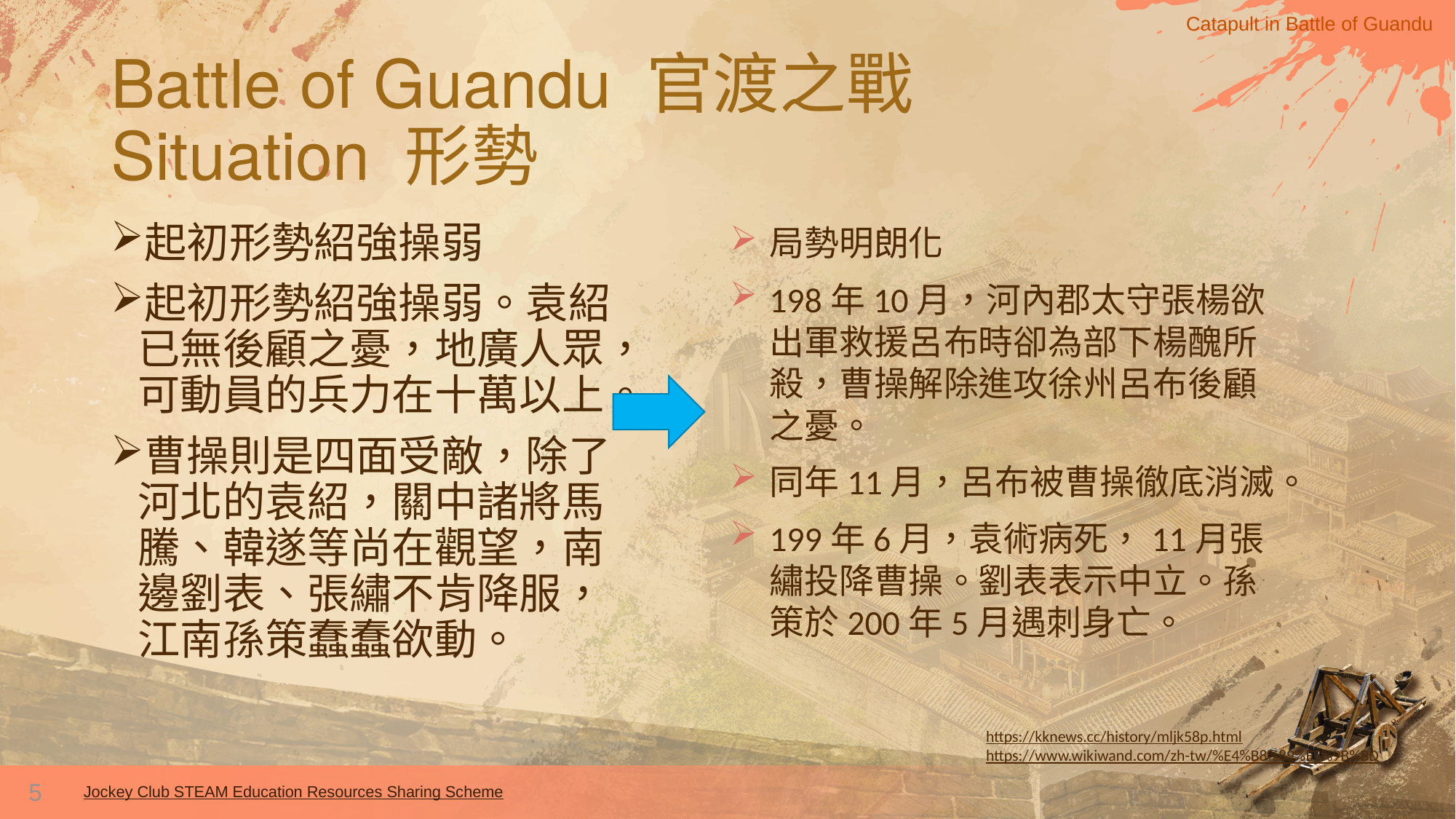

# Battle of Guandu 官渡之戰 Situation 形勢
起初形勢紹強操弱
起初形勢紹強操弱。袁紹已無後顧之憂，地廣人眾，可動員的兵力在十萬以上。
曹操則是四面受敵，除了河北的袁紹，關中諸將馬騰、韓遂等尚在觀望，南邊劉表、張繡不肯降服，江南孫策蠢蠢欲動。
局勢明朗化
198年10月，河內郡太守張楊欲出軍救援呂布時卻為部下楊醜所殺，曹操解除進攻徐州呂布後顧之憂。
同年11月，呂布被曹操徹底消滅。
199年6月，袁術病死，11月張繡投降曹操。劉表表示中立。孫策於200年5月遇刺身亡。

https://kknews.cc/history/mljk58p.html
https://www.wikiwand.com/zh-tw/%E4%B8%89%E5%9B%BD
5